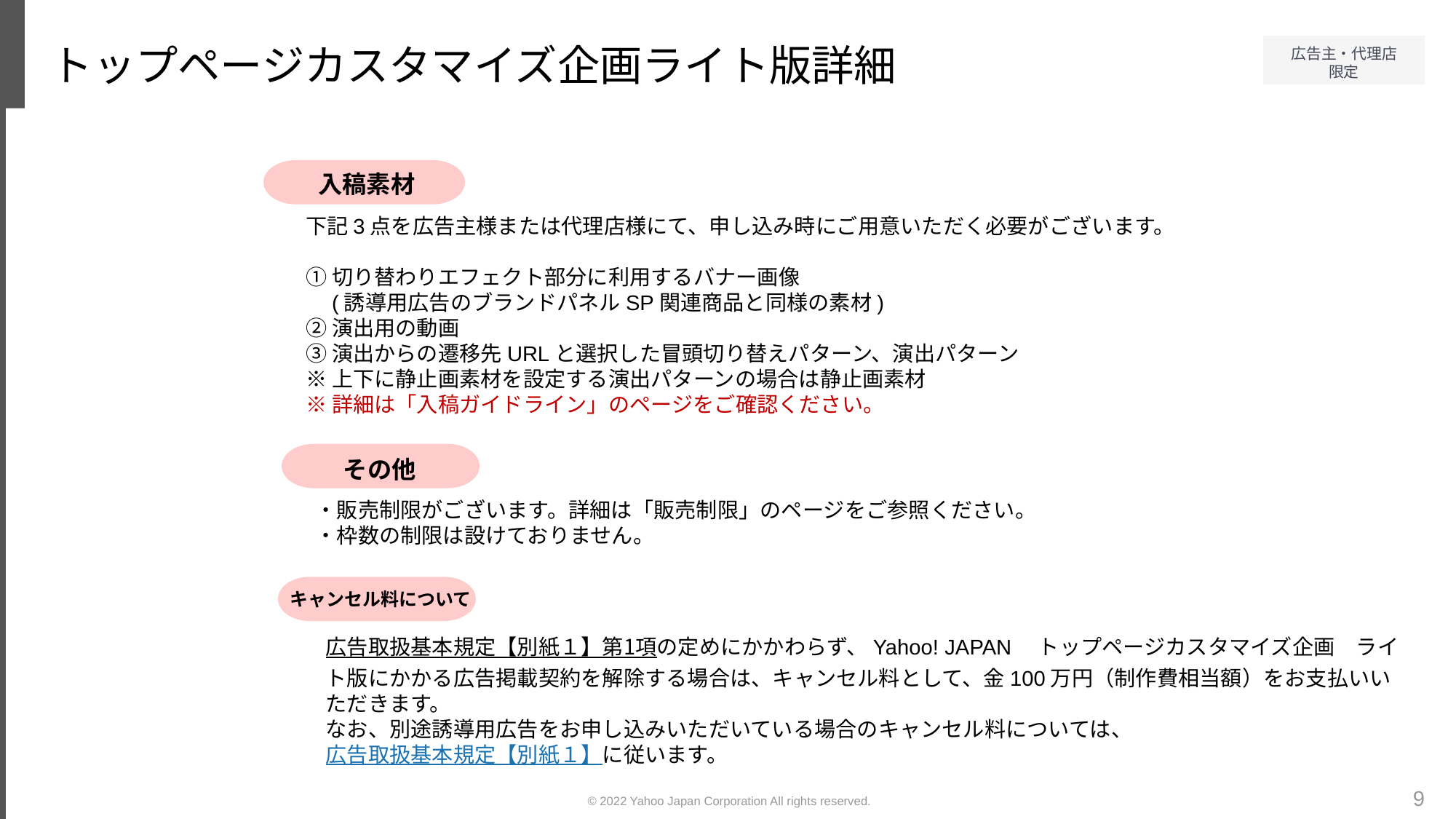

トップページカスタマイズ企画ライト版詳細

入稿素材
下記3点を広告主様または代理店様にて、申し込み時にご用意いただく必要がございます。

①切り替わりエフェクト部分に利用するバナー画像
　(誘導用広告のブランドパネルSP関連商品と同様の素材)
②演出用の動画
③演出からの遷移先URLと選択した冒頭切り替えパターン、演出パターン
※上下に静止画素材を設定する演出パターンの場合は静止画素材
※詳細は「入稿ガイドライン」のページをご確認ください。

その他
・販売制限がございます。詳細は「販売制限」のページをご参照ください。
・枠数の制限は設けておりません。

キャンセル料について
広告取扱基本規定【別紙１】第1項の定めにかかわらず、Yahoo! JAPAN　トップページカスタマイズ企画　ライト版にかかる広告掲載契約を解除する場合は、キャンセル料として、金100万円（制作費相当額）をお支払いいただきます。
なお、別途誘導用広告をお申し込みいただいている場合のキャンセル料については、広告取扱基本規定【別紙１】に従います。
9